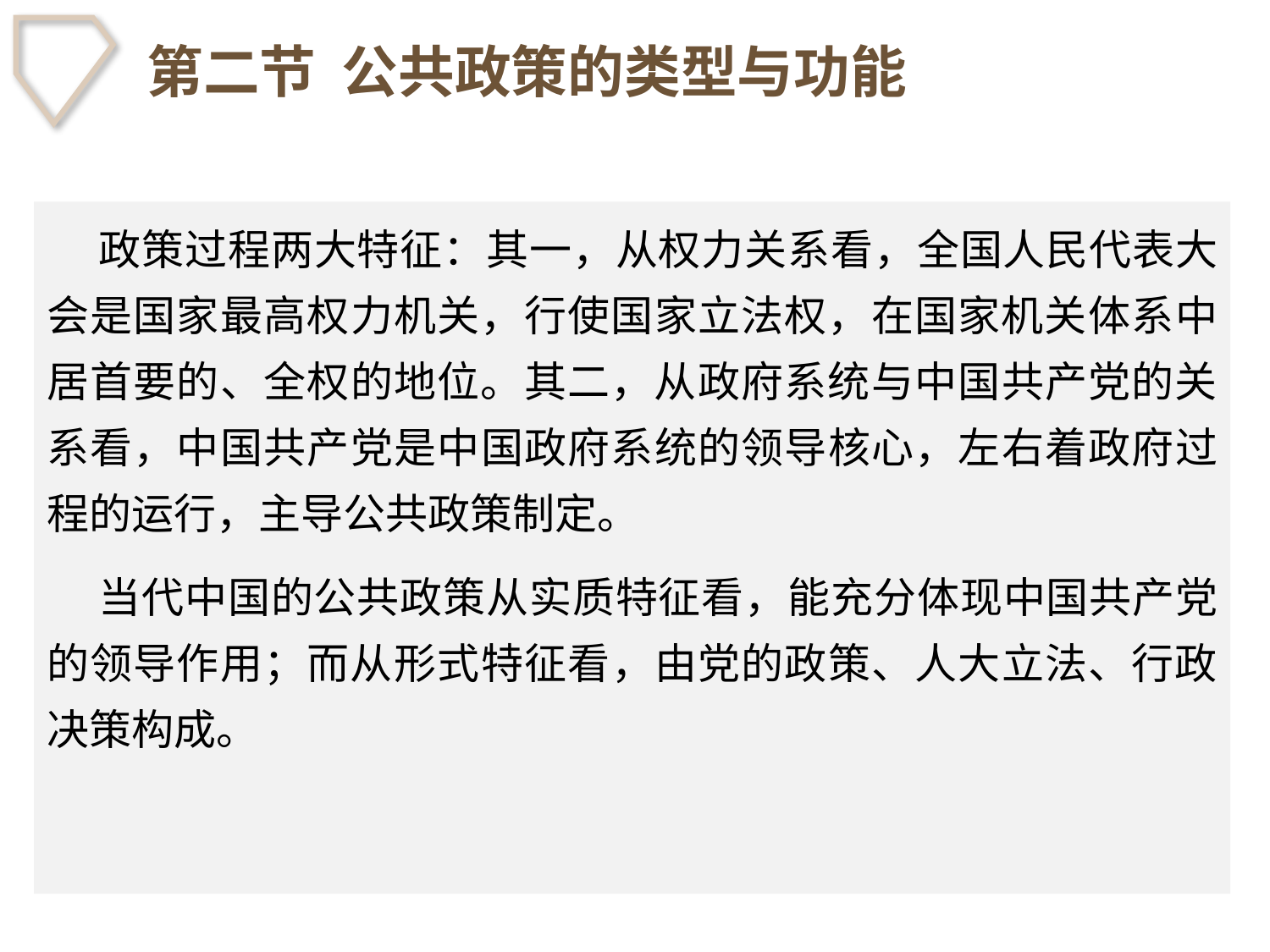

# 第二节  公共政策的类型与功能
    政策过程两大特征：其一，从权力关系看，全国人民代表大会是国家最高权力机关，行使国家立法权，在国家机关体系中居首要的、全权的地位。其二，从政府系统与中国共产党的关系看，中国共产党是中国政府系统的领导核心，左右着政府过程的运行，主导公共政策制定。
    当代中国的公共政策从实质特征看，能充分体现中国共产党的领导作用；而从形式特征看，由党的政策、人大立法、行政决策构成。